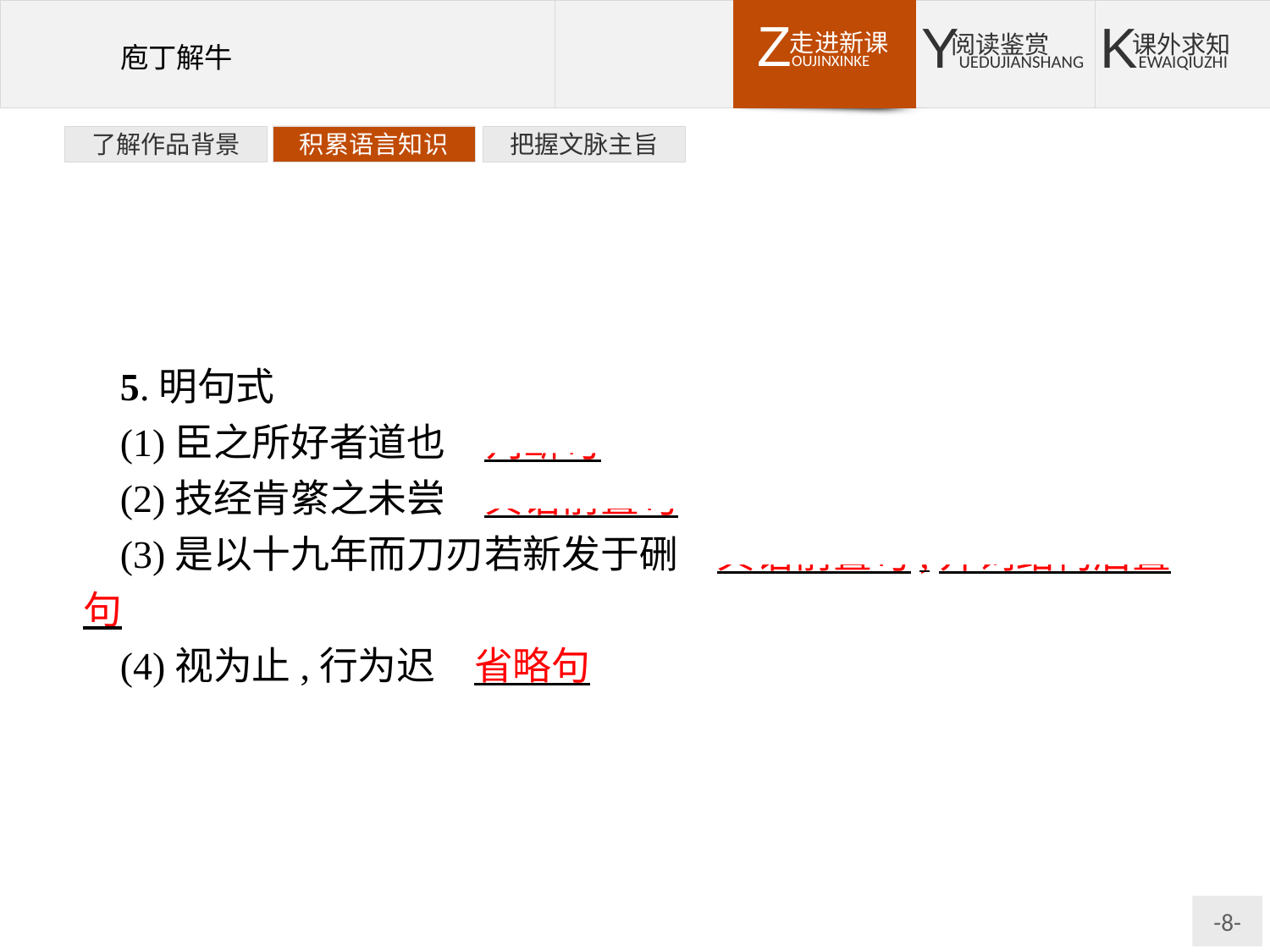

了解作品背景
积累语言知识
把握文脉主旨
5.明句式
(1)臣之所好者道也　判断句
(2)技经肯綮之未尝　宾语前置句
(3)是以十九年而刀刃若新发于硎　宾语前置句,介词结构后置句
(4)视为止,行为迟　省略句